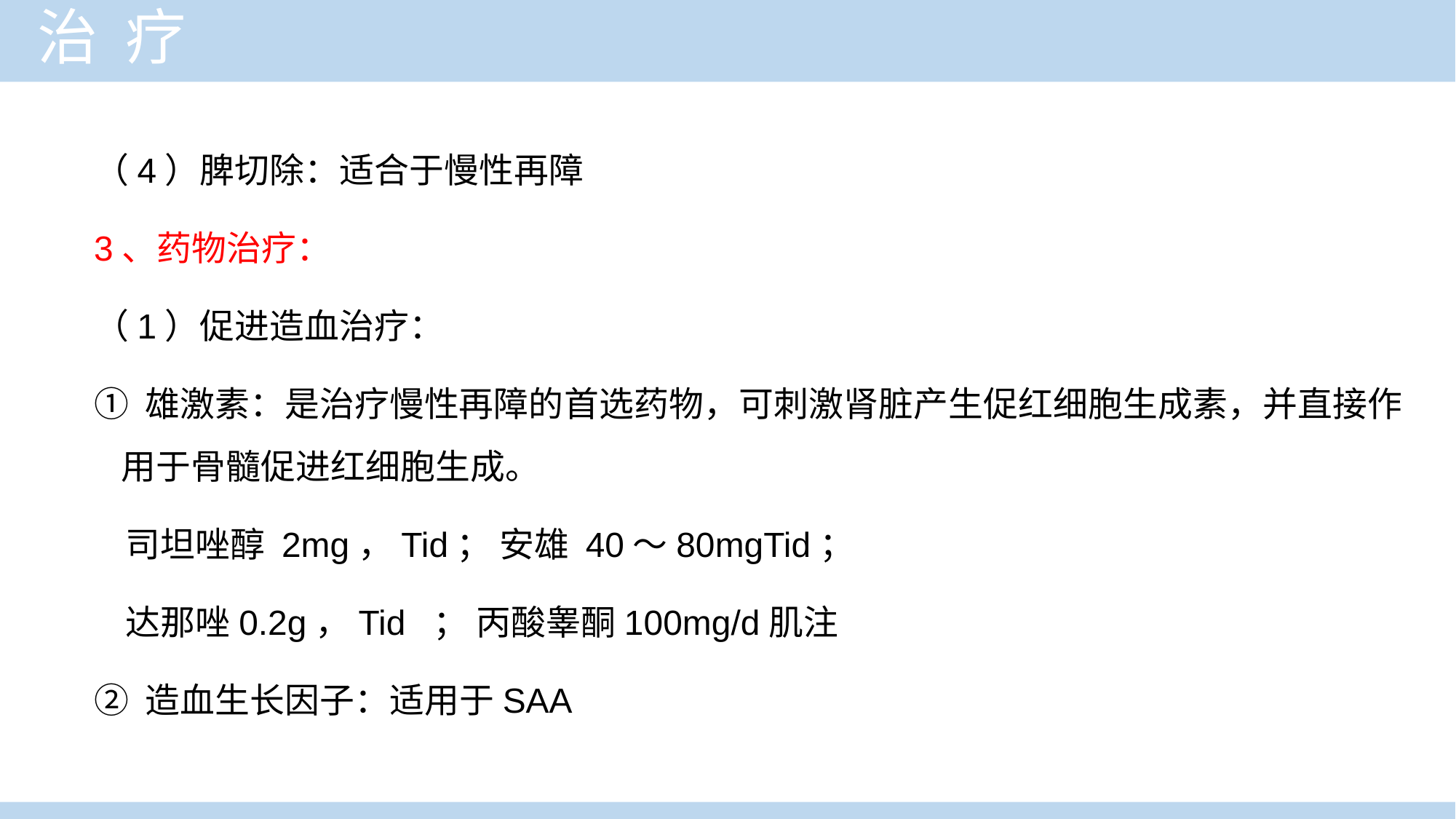

治  疗
（4）脾切除：适合于慢性再障
3、药物治疗：
（1）促进造血治疗：
① 雄激素：是治疗慢性再障的首选药物，可刺激肾脏产生促红细胞生成素，并直接作用于骨髓促进红细胞生成。
   司坦唑醇 2mg，Tid； 安雄 40～80mgTid；
   达那唑0.2g，Tid  ； 丙酸睾酮100mg/d肌注
② 造血生长因子：适用于SAA